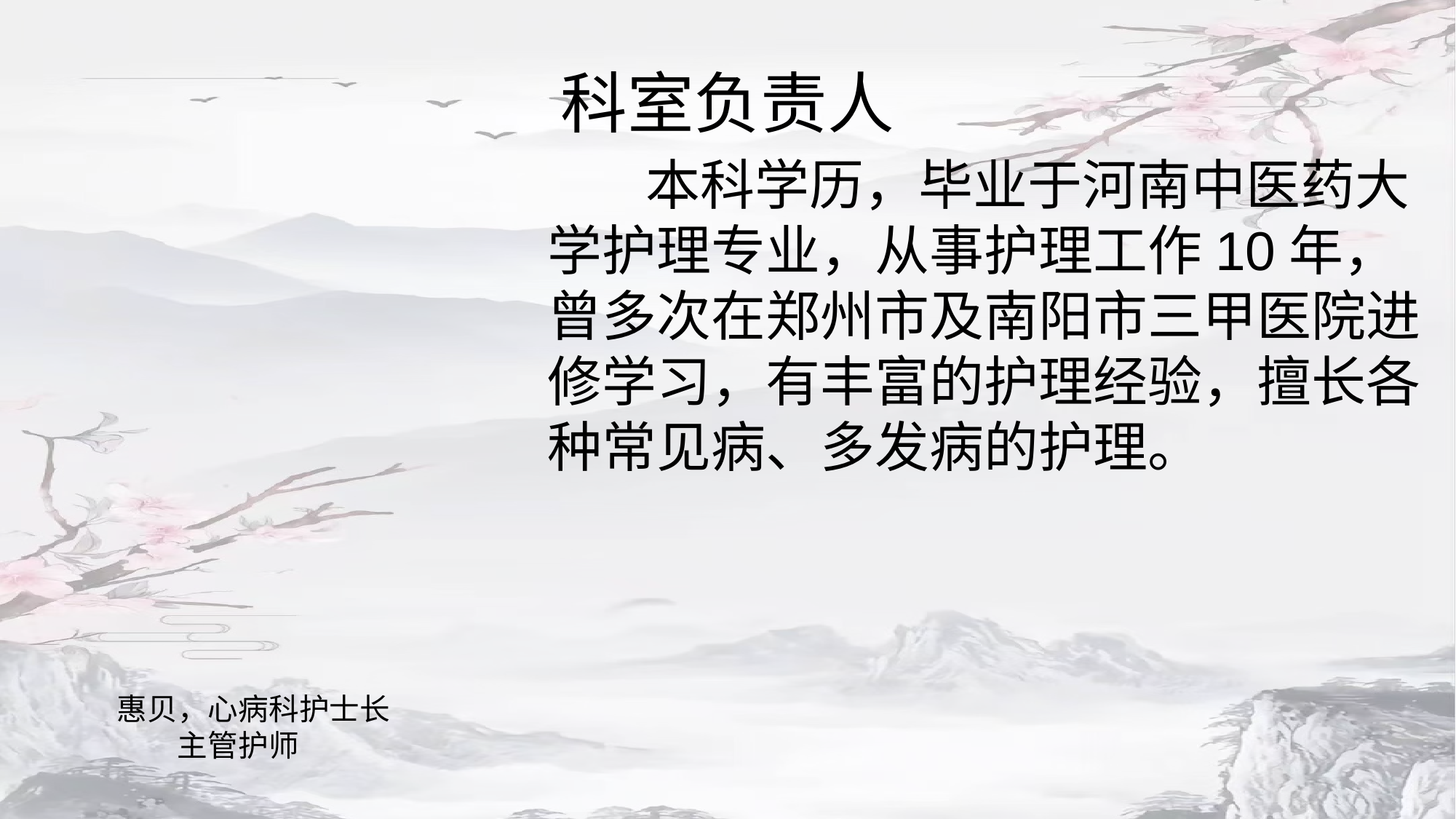

# 科室负责人
       本科学历，毕业于河南中医药大学护理专业，从事护理工作10年，曾多次在郑州市及南阳市三甲医院进修学习，有丰富的护理经验，擅长各种常见病、多发病的护理。
          惠贝，心病科护士长
                   主管护师